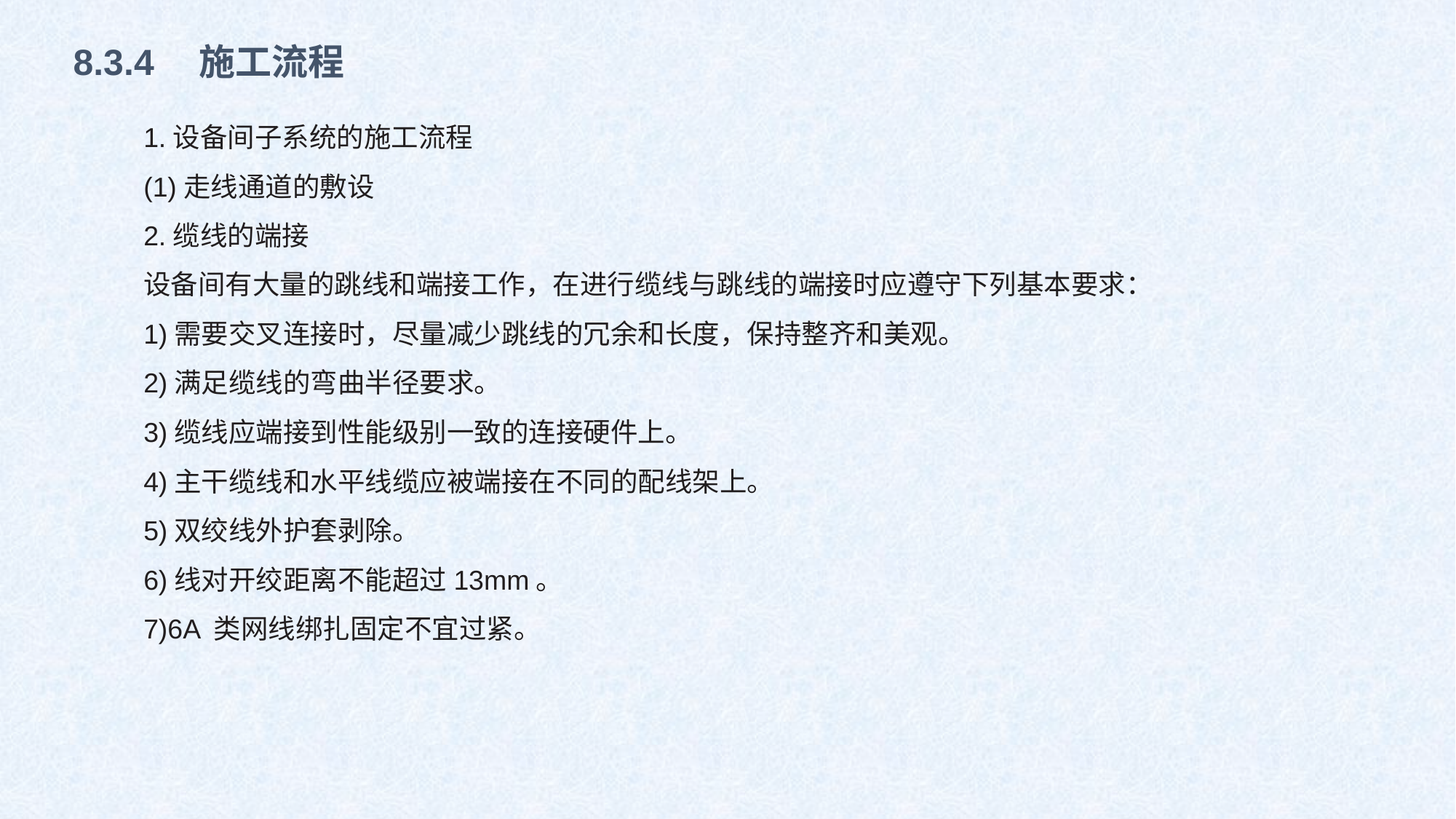

8.3.4　施工流程
1.设备间子系统的施工流程
(1)走线通道的敷设
2.缆线的端接
设备间有大量的跳线和端接工作，在进行缆线与跳线的端接时应遵守下列基本要求：
1)需要交叉连接时，尽量减少跳线的冗余和长度，保持整齐和美观。
2)满足缆线的弯曲半径要求。
3)缆线应端接到性能级别一致的连接硬件上。
4)主干缆线和水平线缆应被端接在不同的配线架上。
5)双绞线外护套剥除。
6)线对开绞距离不能超过13mm。
7)6A 类网线绑扎固定不宜过紧。